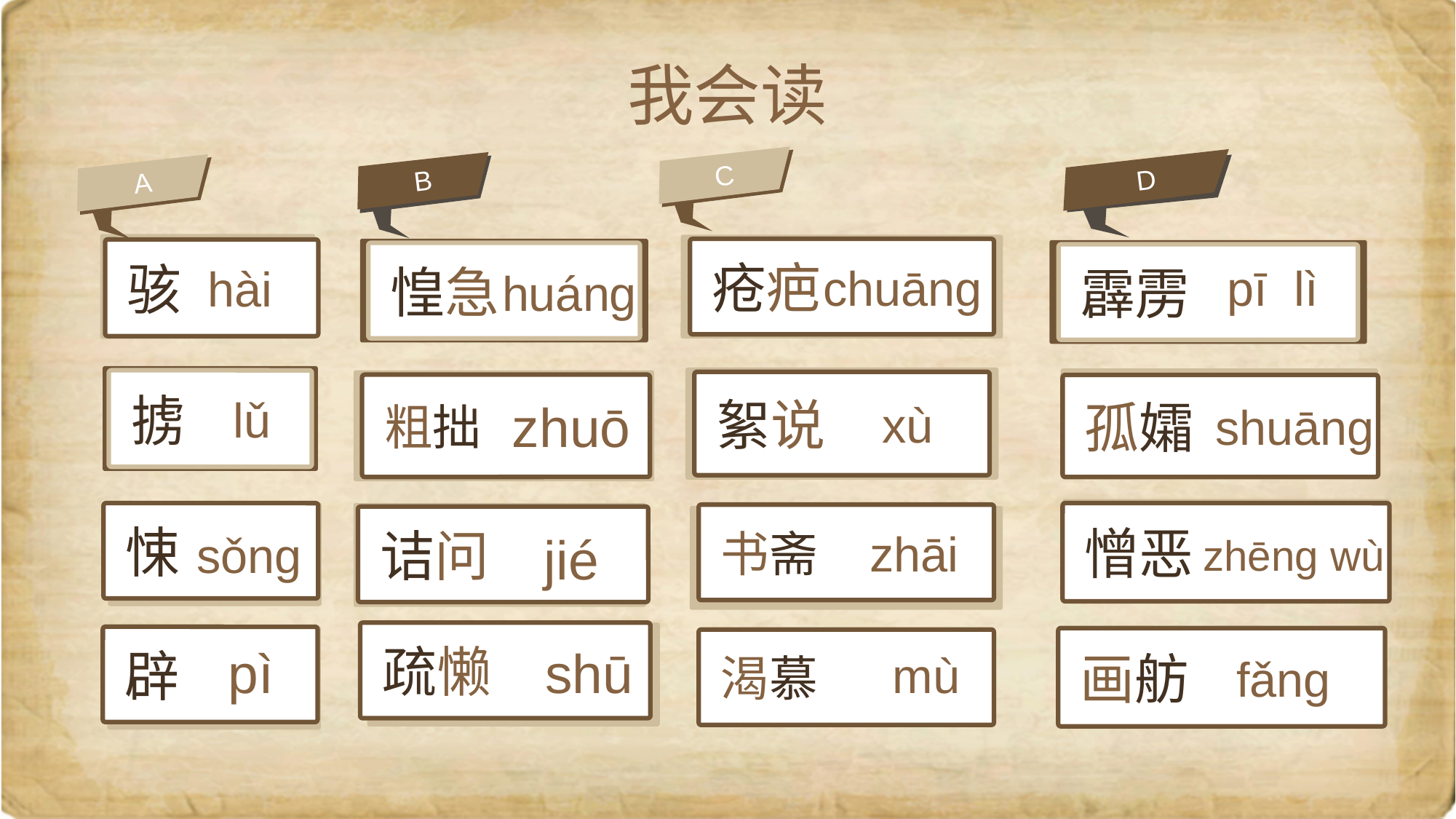

我会读

C

D

B

A

骇

疮疤

惶急

霹雳
pī  lì
chuāng
hài
huáng

掳

絮说

孤孀

粗拙
lǔ
zhuō
xù
shuāng

憎恶
画舫

悚

诘问
书斋

渴慕
zhāi
sǒng
jié
zhēng wù

疏懒

辟
pì
shū
mù
fǎng